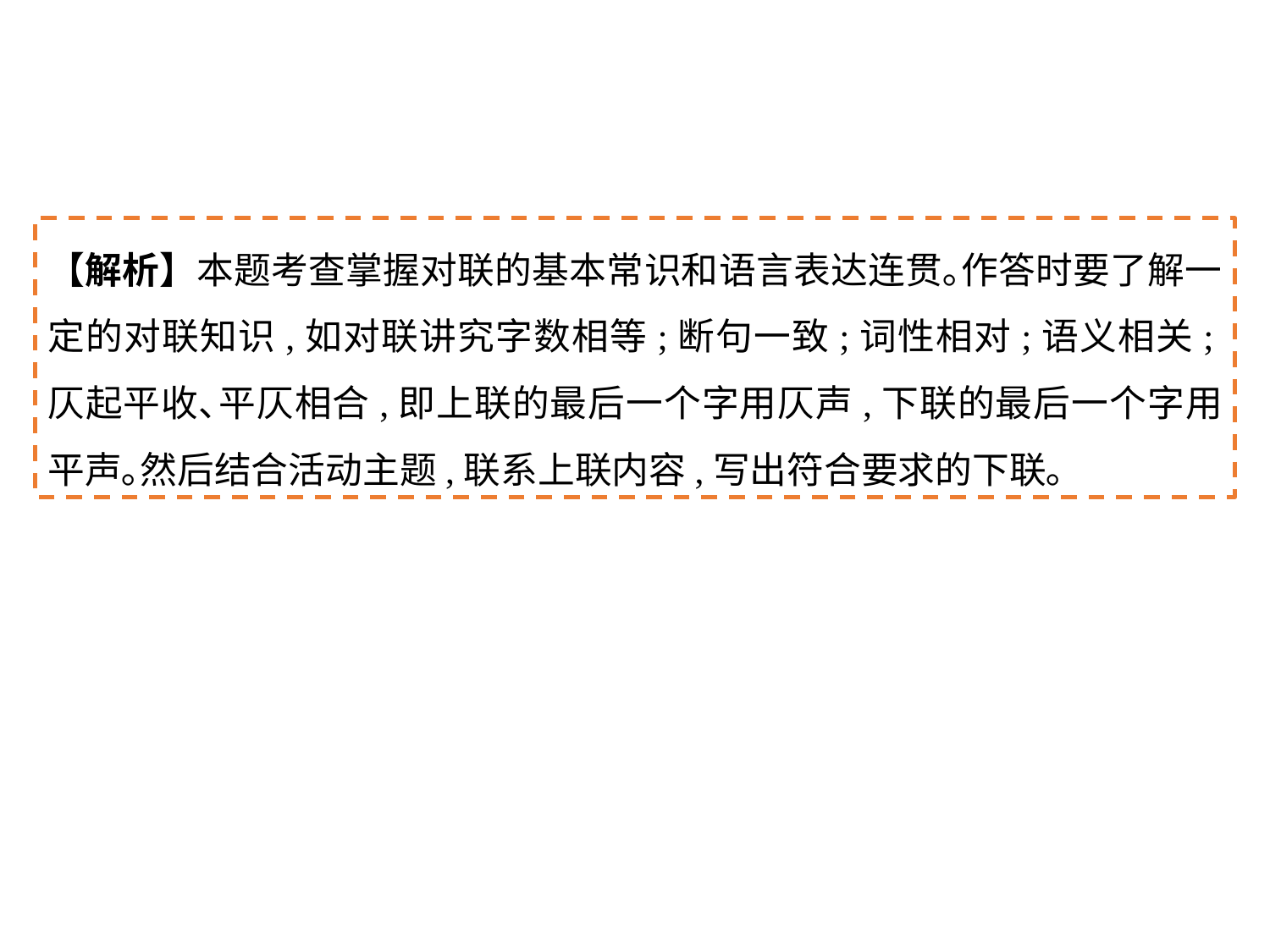

【解析】本题考查掌握对联的基本常识和语言表达连贯｡作答时要了解一定的对联知识,如对联讲究字数相等;断句一致;词性相对;语义相关;仄起平收､平仄相合,即上联的最后一个字用仄声,下联的最后一个字用平声｡然后结合活动主题,联系上联内容,写出符合要求的下联｡